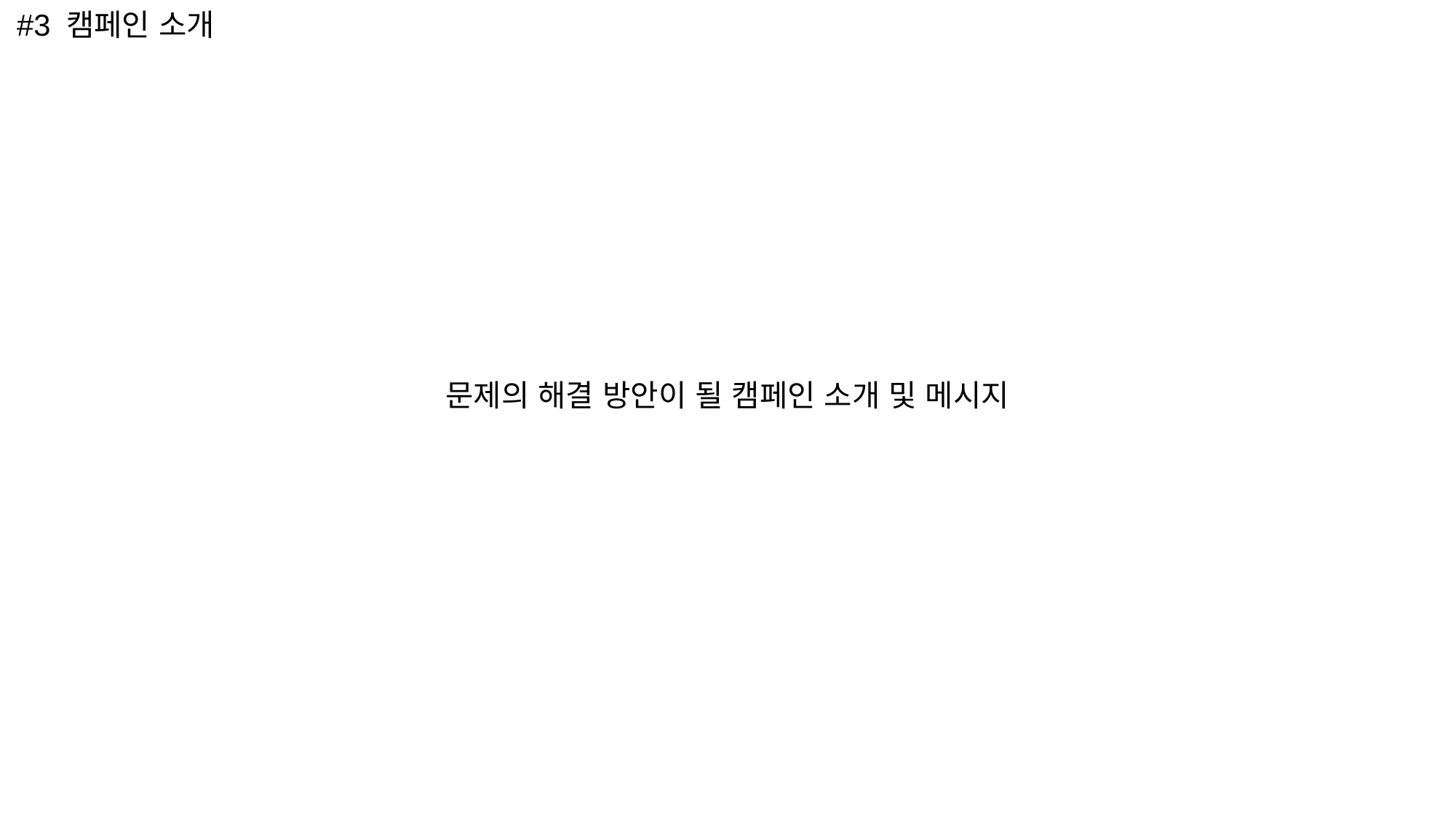

#3 캠페인 소개
문제의 해결 방안이 될 캠페인 소개 및 메시지